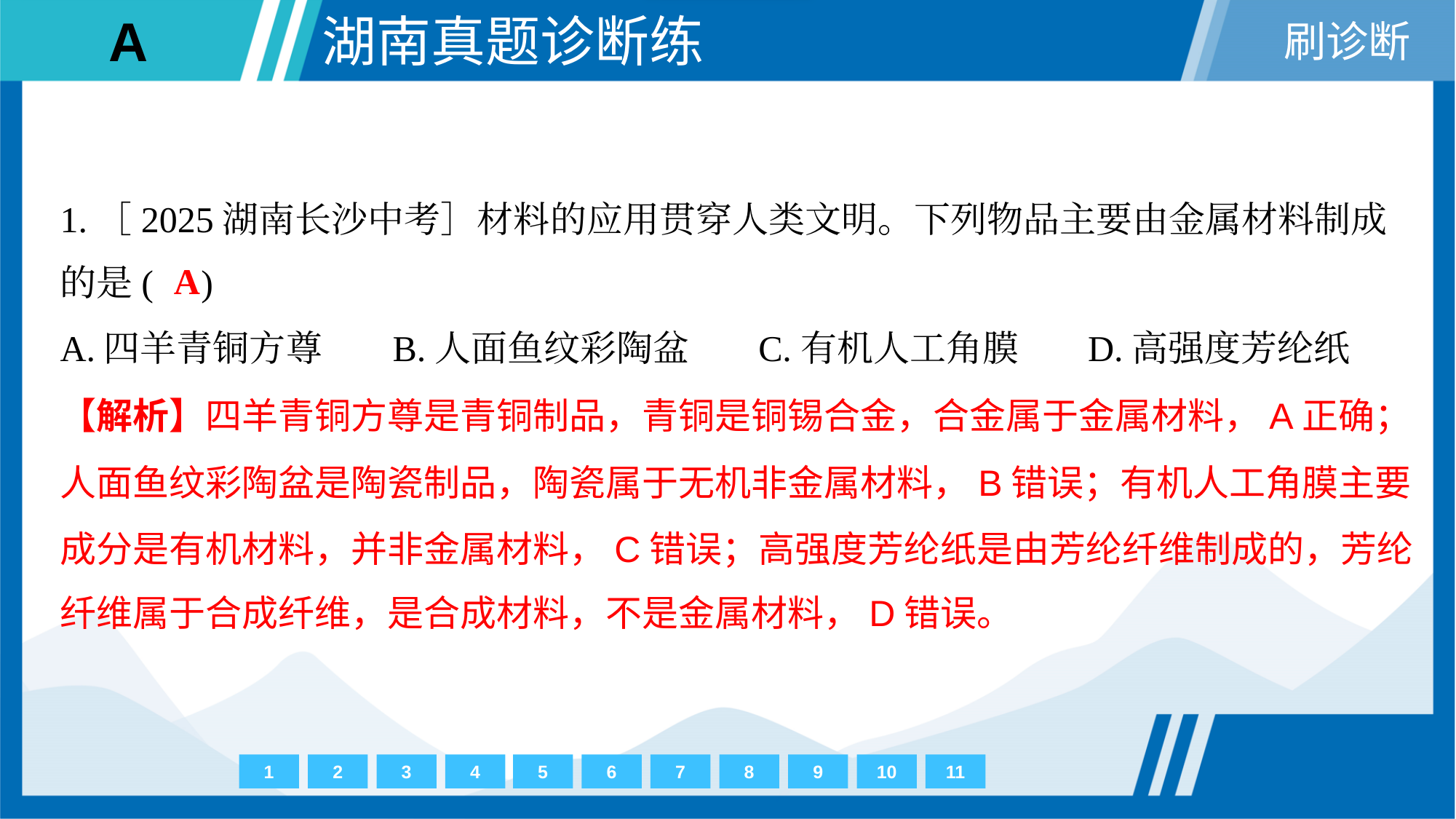

1.［2025湖南长沙中考］材料的应用贯穿人类文明。下列物品主要由金属材料制成
的是(     )
A
A.四羊青铜方尊	B.人面鱼纹彩陶盆	C.有机人工角膜	D.高强度芳纶纸
【解析】四羊青铜方尊是青铜制品，青铜是铜锡合金，合金属于金属材料，A正确；
人面鱼纹彩陶盆是陶瓷制品，陶瓷属于无机非金属材料，B错误；有机人工角膜主要
成分是有机材料，并非金属材料，C错误；高强度芳纶纸是由芳纶纤维制成的，芳纶
纤维属于合成纤维，是合成材料，不是金属材料，D错误。